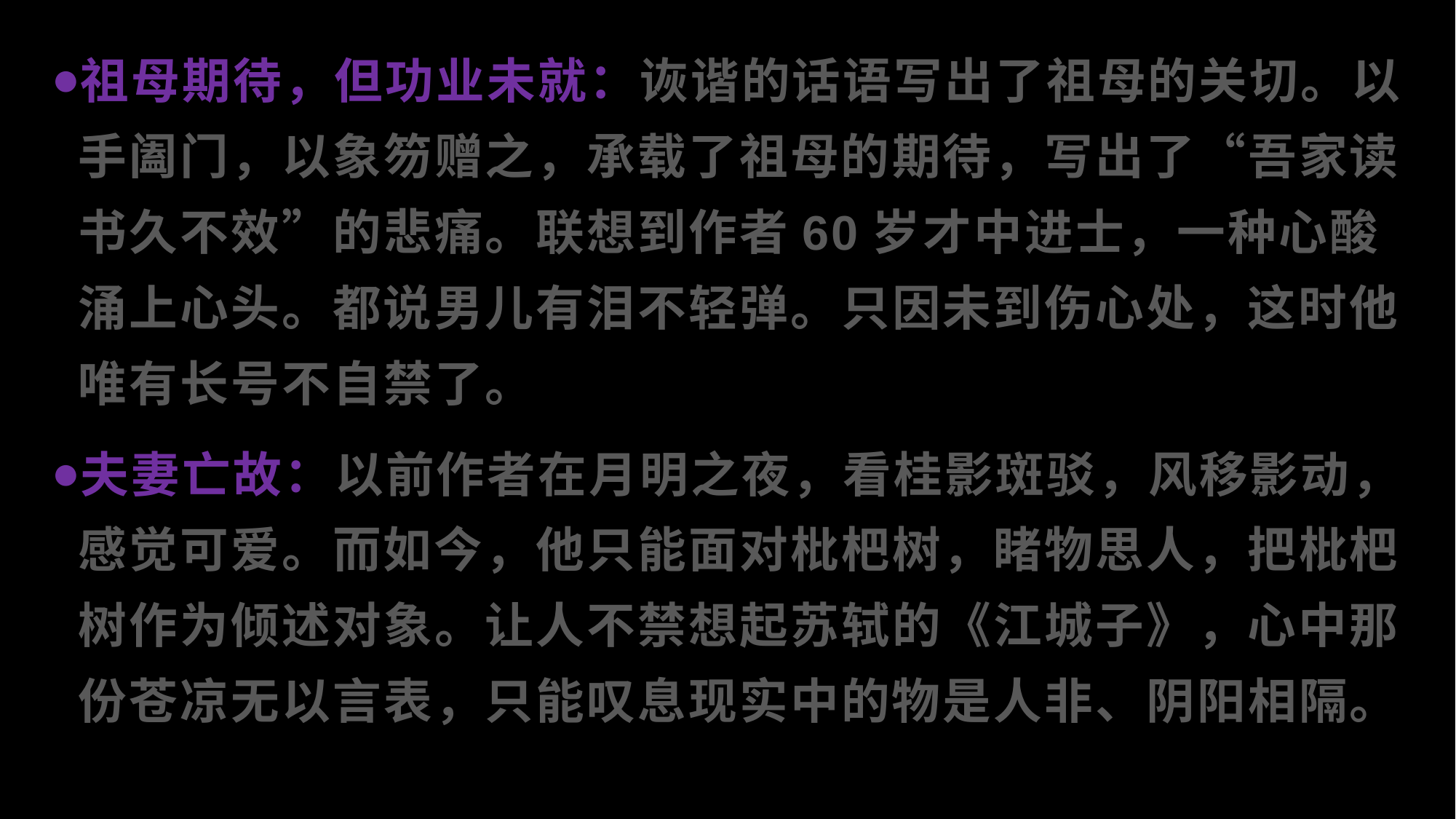

#
祖母期待，但功业未就：诙谐的话语写出了祖母的关切。以手阖门，以象笏赠之，承载了祖母的期待，写出了“吾家读书久不效”的悲痛。联想到作者60岁才中进士，一种心酸涌上心头。都说男儿有泪不轻弹。只因未到伤心处，这时他唯有长号不自禁了。
夫妻亡故：以前作者在月明之夜，看桂影斑驳，风移影动，感觉可爱。而如今，他只能面对枇杷树，睹物思人，把枇杷树作为倾述对象。让人不禁想起苏轼的《江城子》，心中那份苍凉无以言表，只能叹息现实中的物是人非、阴阳相隔。